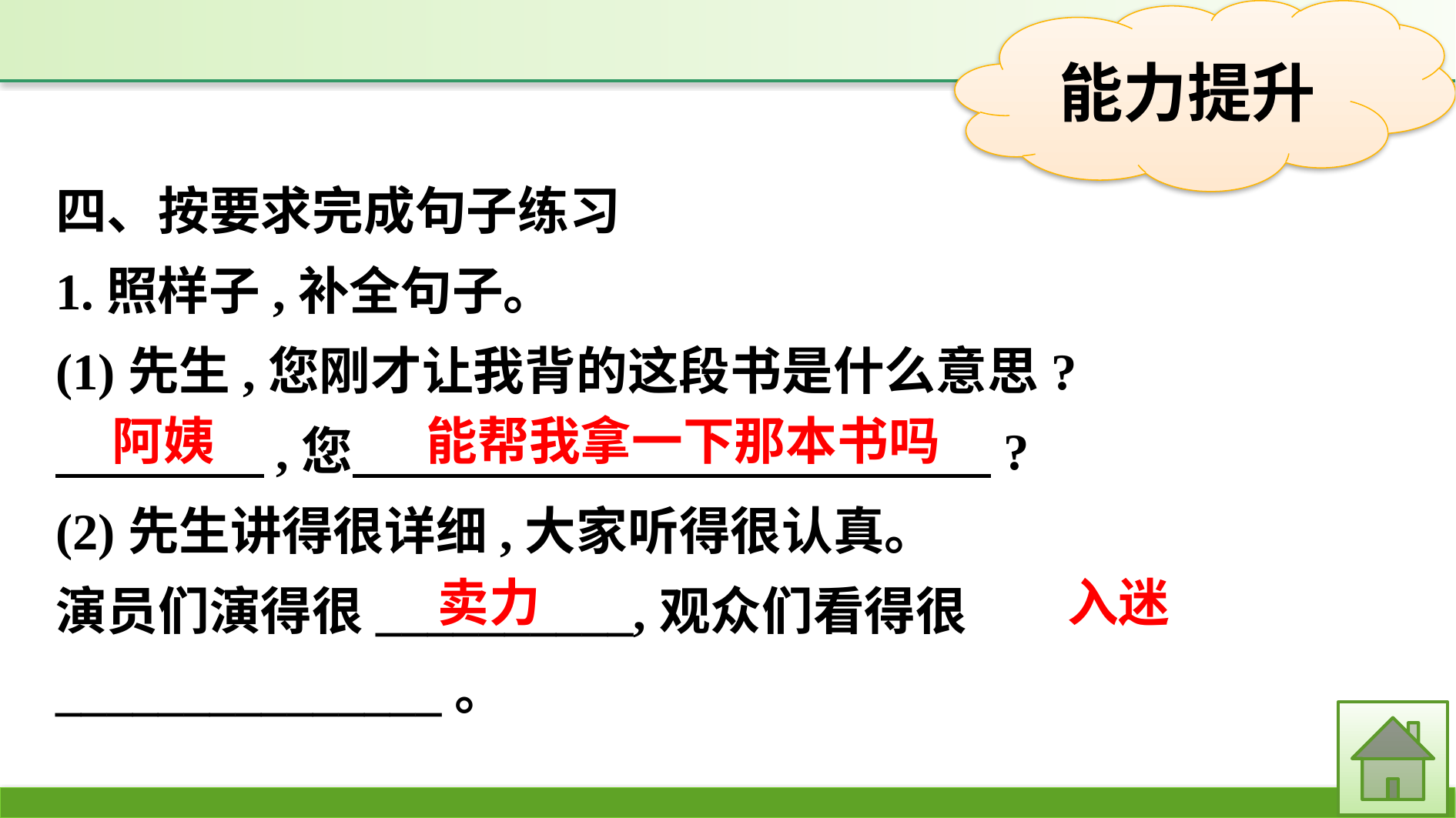

四、按要求完成句子练习
1.照样子,补全句子。
(1)先生,您刚才让我背的这段书是什么意思?
　         　,您　                                                  ?
(2)先生讲得很详细,大家听得很认真。
演员们演得很__________,观众们看得很_______________。
阿姨
能帮我拿一下那本书吗
入迷
卖力